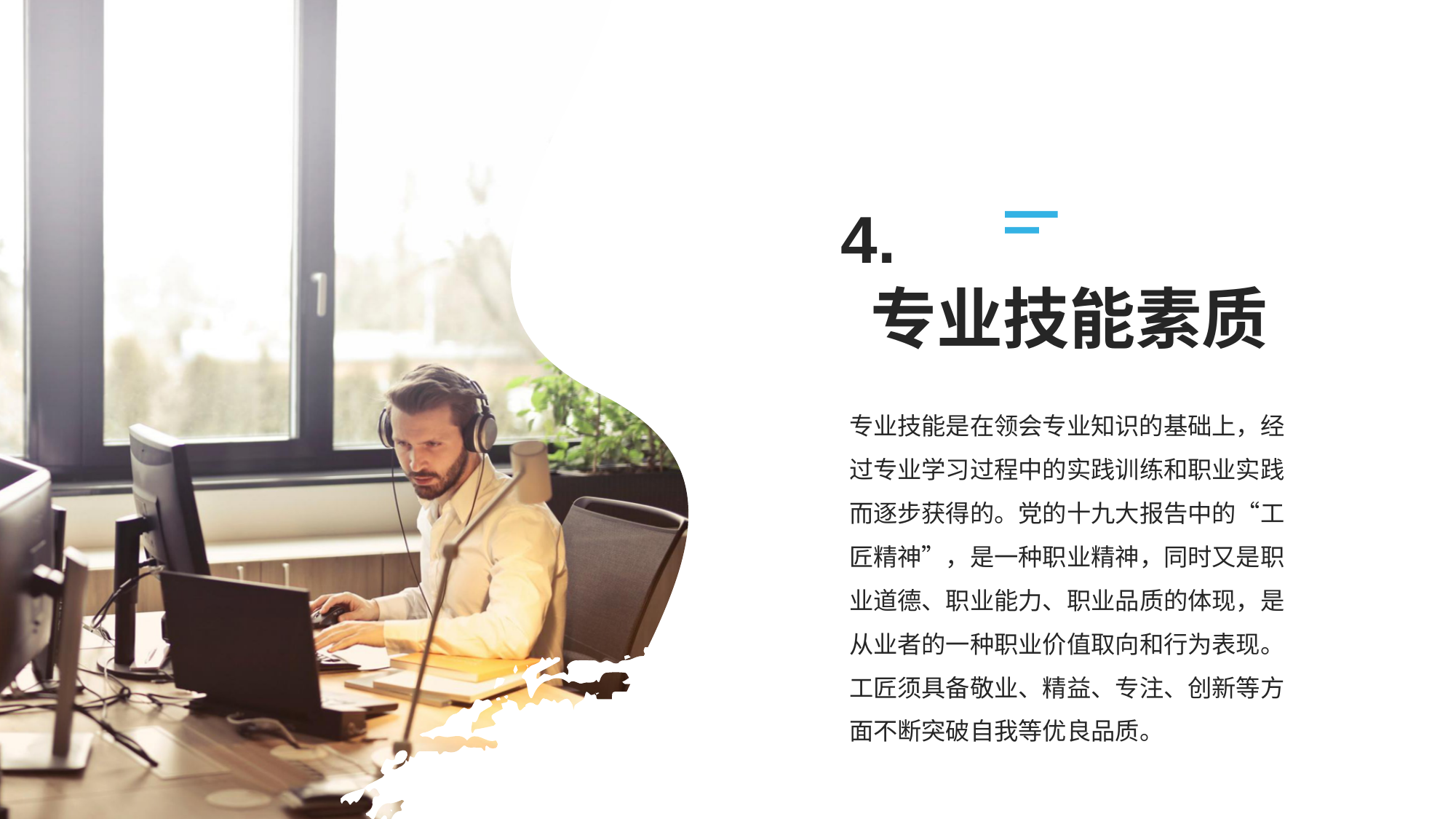

4.
 专业技能素质

专业技能是在领会专业知识的基础上，经过专业学习过程中的实践训练和职业实践而逐步获得的。党的十九大报告中的“工匠精神”，是一种职业精神，同时又是职业道德、职业能力、职业品质的体现，是从业者的一种职业价值取向和行为表现。工匠须具备敬业、精益、专注、创新等方面不断突破自我等优良品质。